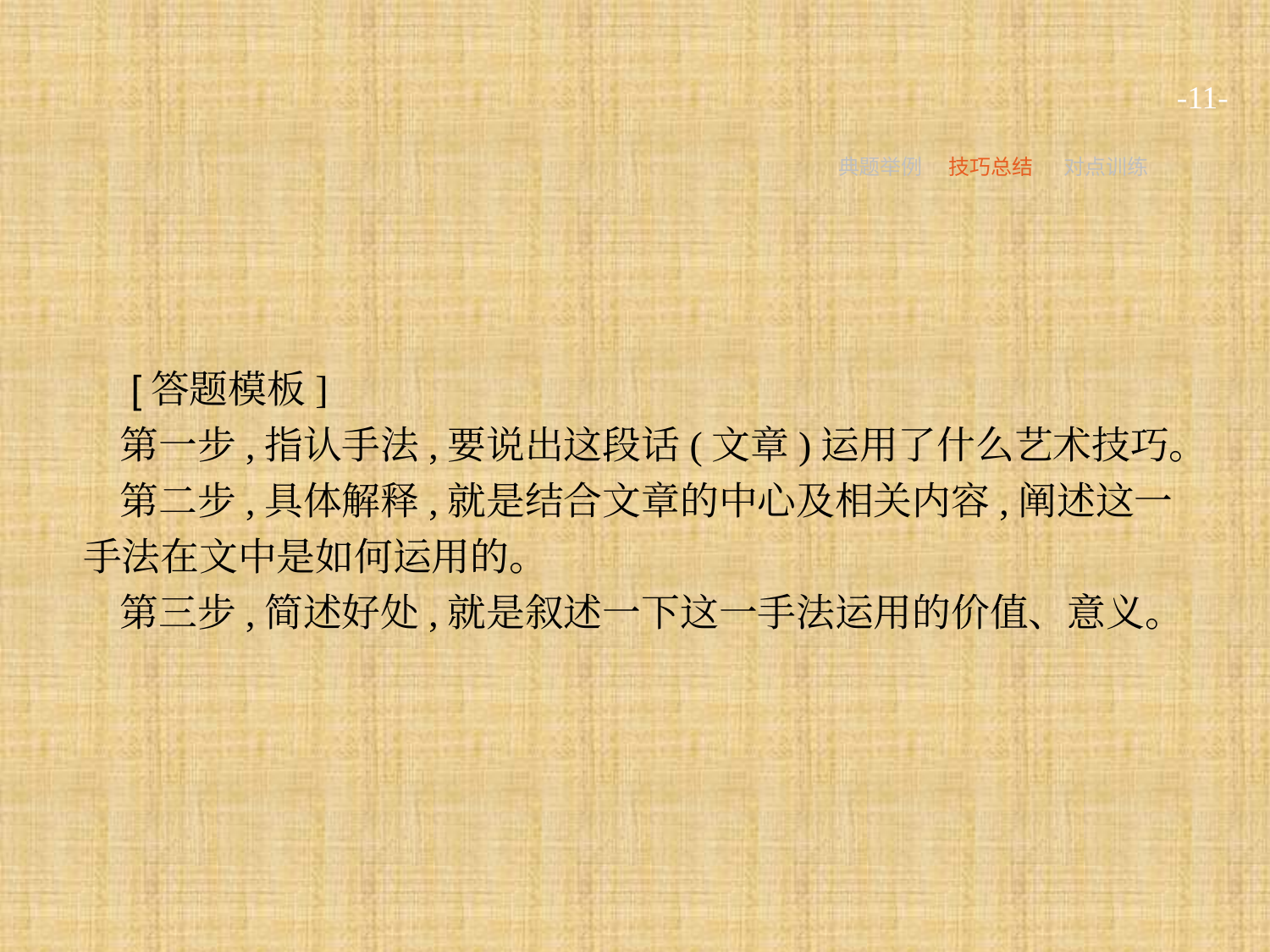

-11-
典题举例
技巧总结
对点训练
 [答题模板]
第一步,指认手法,要说出这段话(文章)运用了什么艺术技巧。
第二步,具体解释,就是结合文章的中心及相关内容,阐述这一手法在文中是如何运用的。
第三步,简述好处,就是叙述一下这一手法运用的价值、意义。